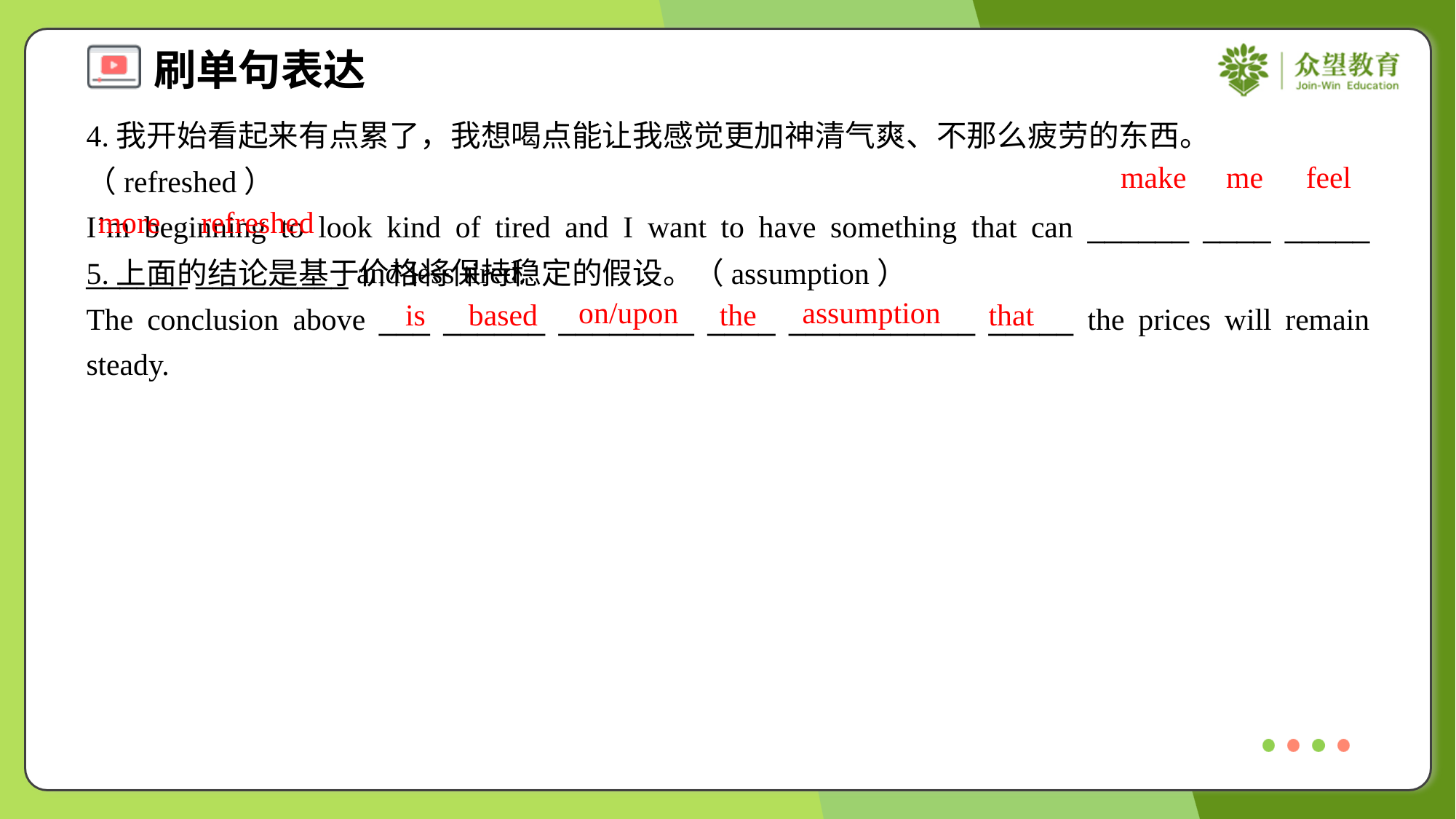

4.我开始看起来有点累了，我想喝点能让我感觉更加神清气爽、不那么疲劳的东西。（refreshed）
I’m beginning to look kind of tired and I want to have something that can ______ ____ _____ ______ _________ and less tired.
make
me
feel
more
refreshed
5.上面的结论是基于价格将保持稳定的假设。（assumption）
The conclusion above ___ ______ ________ ____ ___________ _____ the prices will remain steady.
on/upon
assumption
is
based
the
that